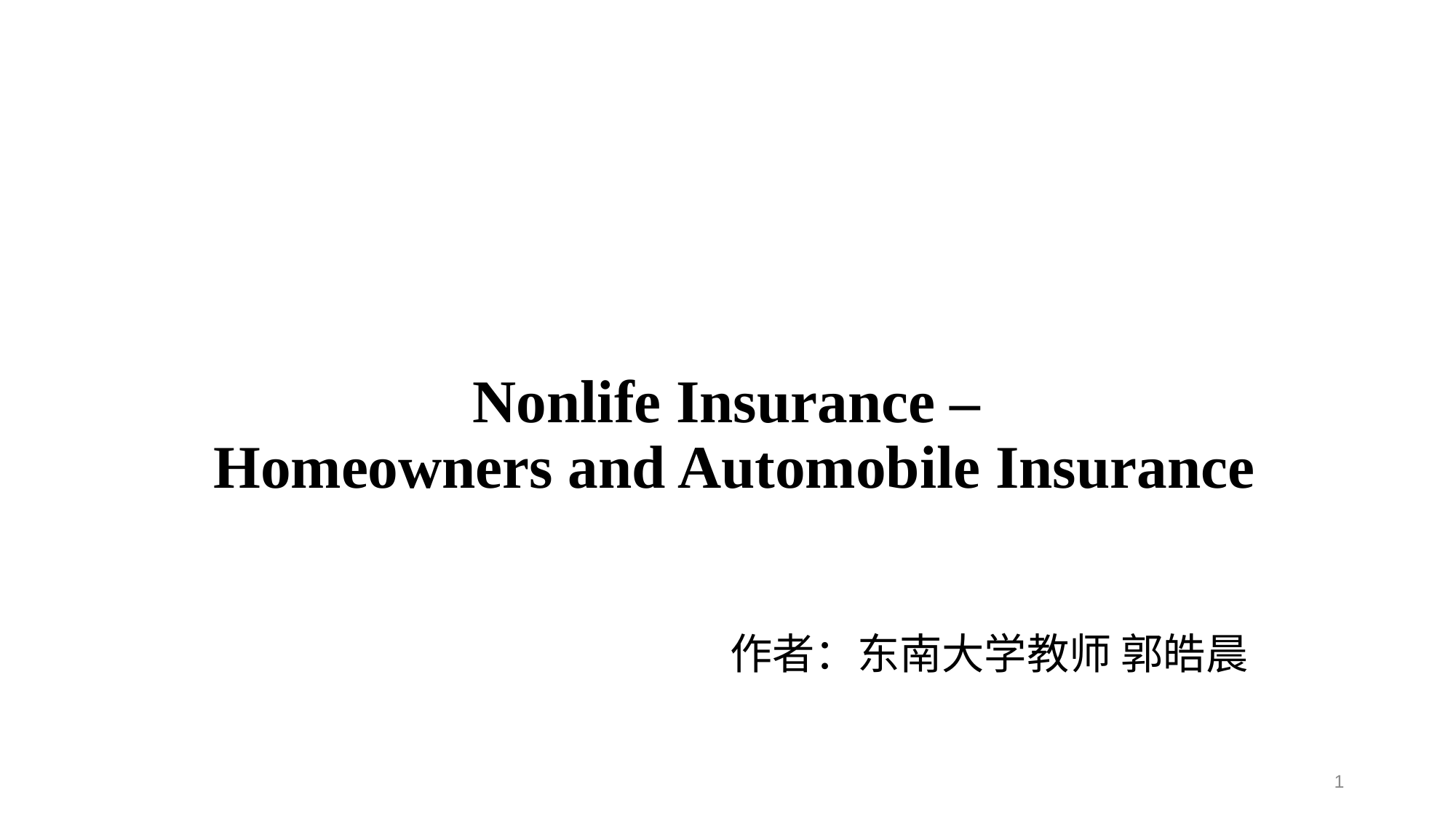

# Nonlife Insurance – Homeowners and Automobile Insurance
作者：东南大学教师 郭皓晨
1